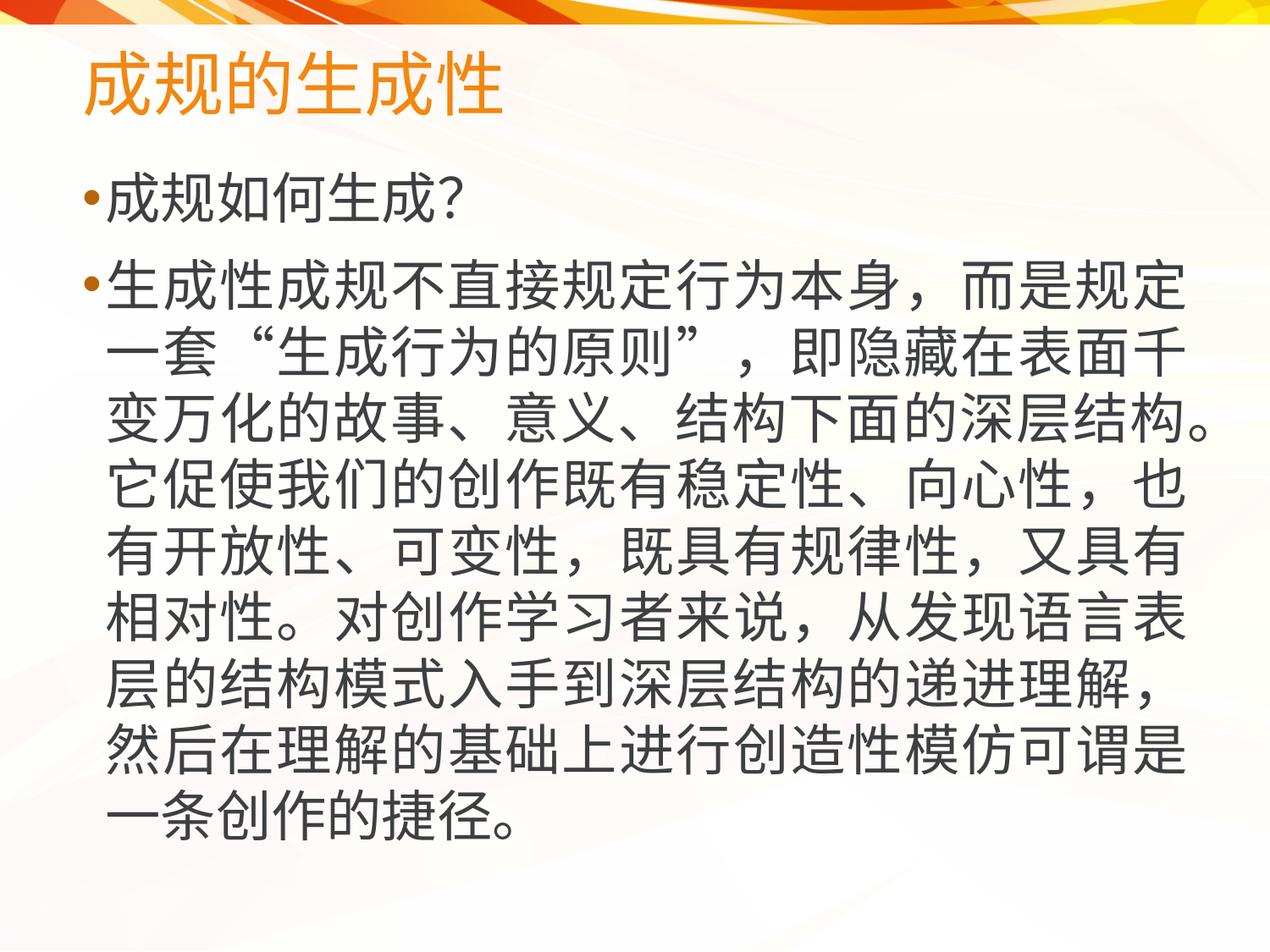

# 成规的生成性
成规如何生成？
生成性成规不直接规定行为本身，而是规定一套“生成行为的原则”，即隐藏在表面千变万化的故事、意义、结构下面的深层结构。它促使我们的创作既有稳定性、向心性，也有开放性、可变性，既具有规律性，又具有相对性。对创作学习者来说，从发现语言表层的结构模式入手到深层结构的递进理解，然后在理解的基础上进行创造性模仿可谓是一条创作的捷径。